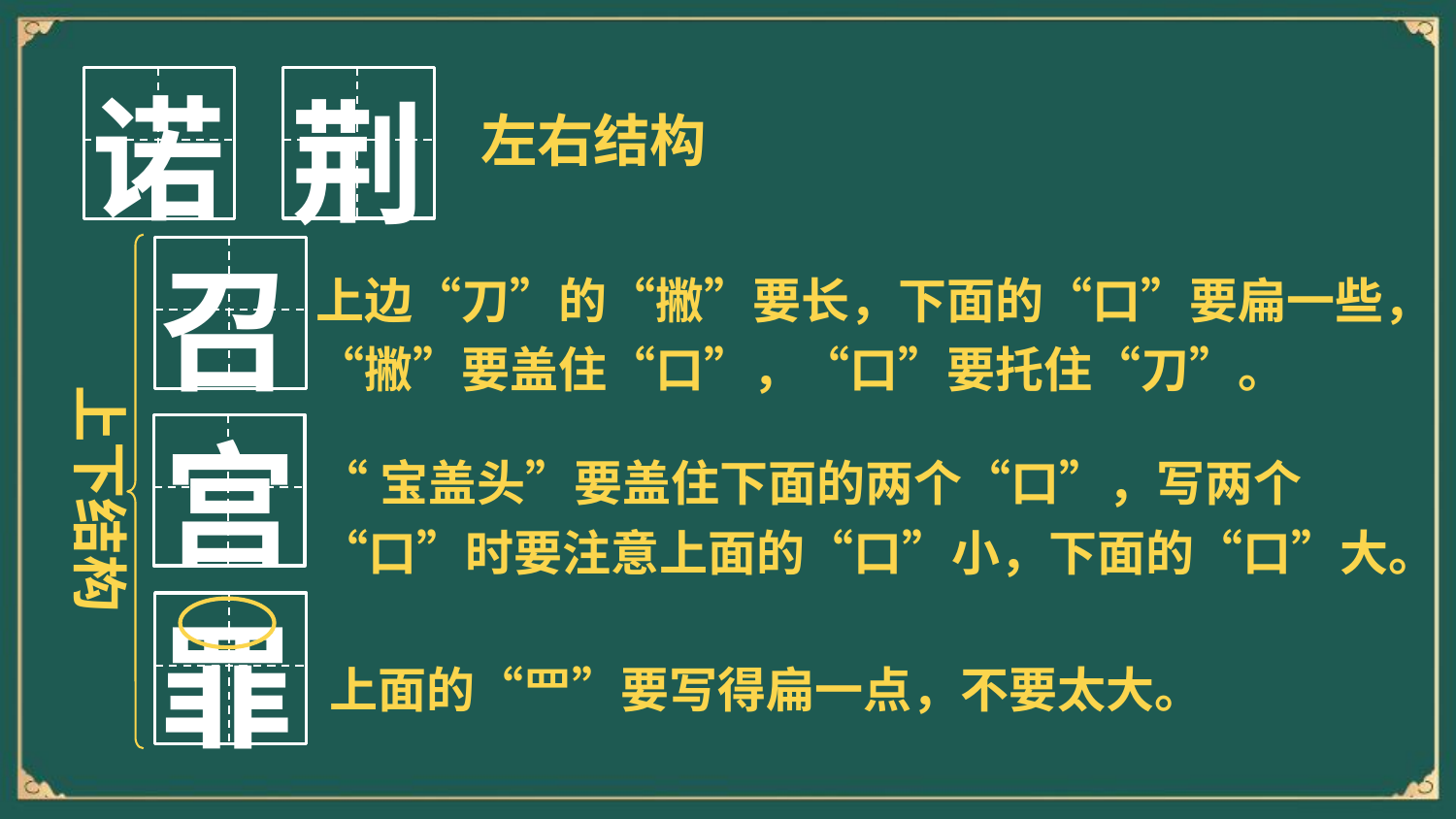

诺

荆

左右结构
召

上下结构
上边“刀”的“撇”要长，下面的“口”要扁一些，“撇”要盖住“口”，“口”要托住“刀”。
宫

“宝盖头”要盖住下面的两个“口”，写两个“口”时要注意上面的“口”小，下面的“口”大。
罪

上面的“罒”要写得扁一点，不要太大。